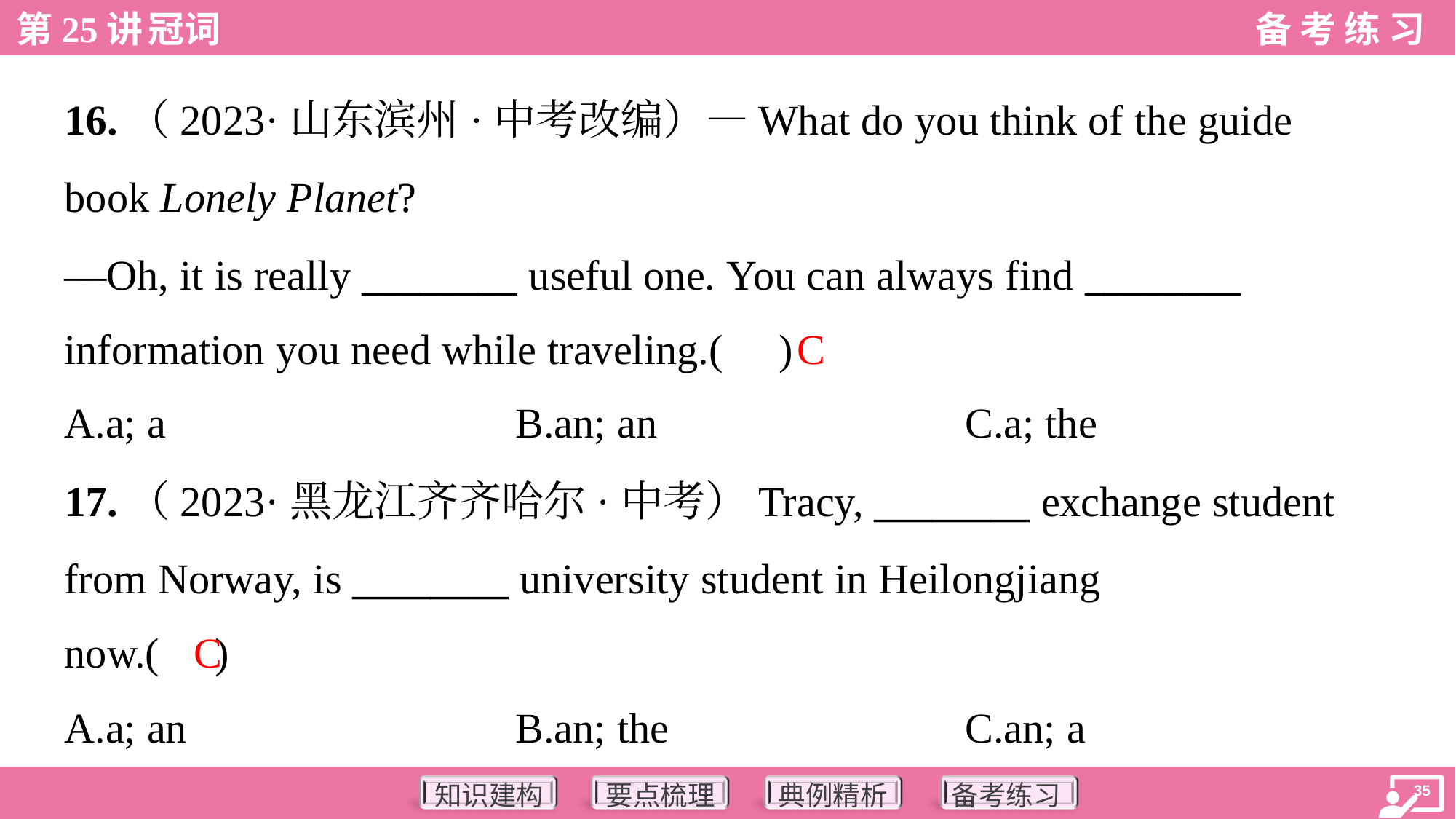

16.（2023·山东滨州·中考改编）—What do you think of the guide
book Lonely Planet?
—Oh, it is really ________ useful one. You can always find ________
information you need while traveling.(     )
C
A.a; a	B.an; an	C.a; the
17.（2023·黑龙江齐齐哈尔·中考）Tracy, ________ exchange student
from Norway, is ________ university student in Heilongjiang
now.(     )
C
A.a; an	B.an; the	C.an; a